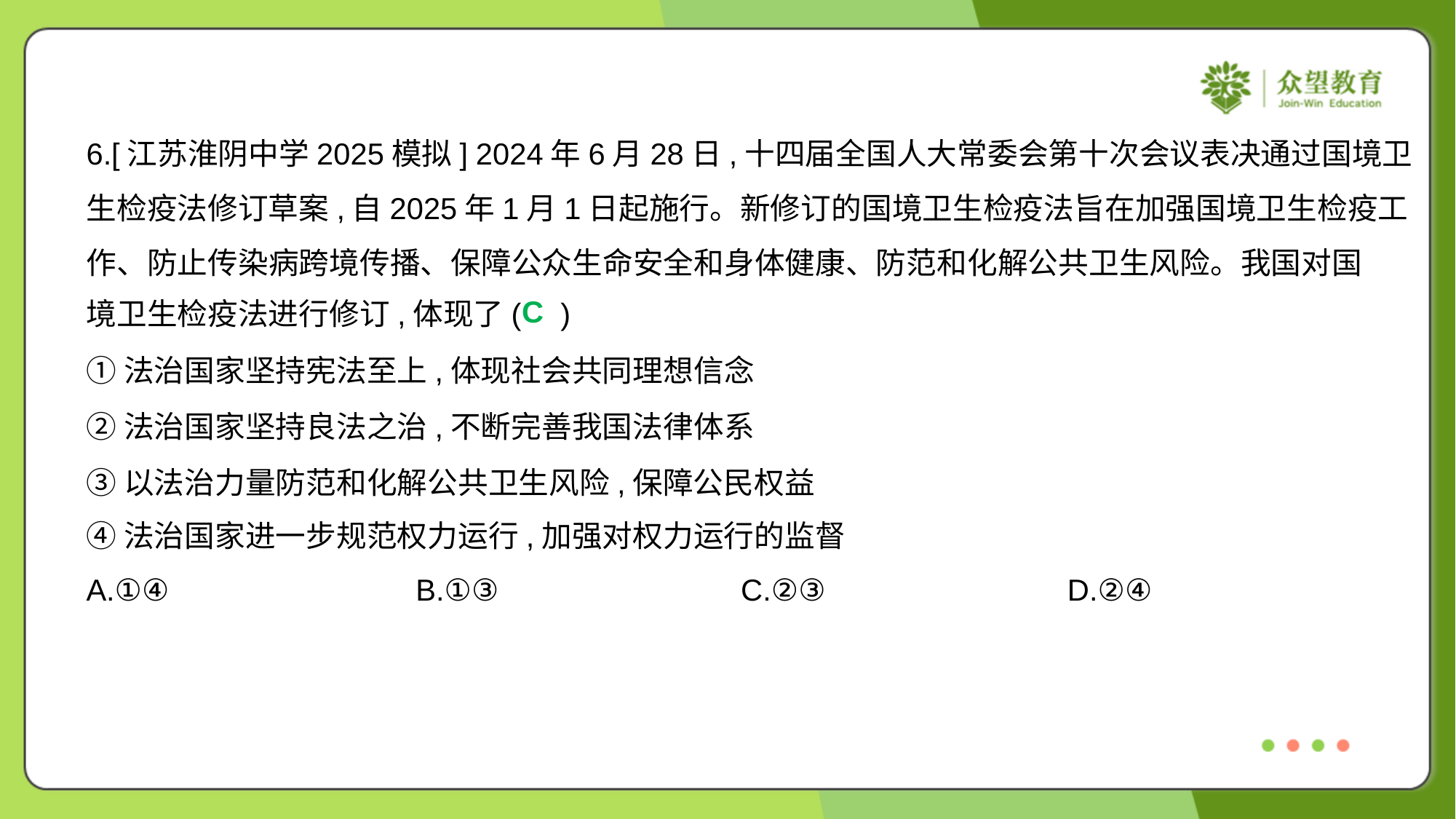

6.[江苏淮阴中学2025模拟] 2024年6月28日,十四届全国人大常委会第十次会议表决通过国境卫
生检疫法修订草案,自2025年1月1日起施行。新修订的国境卫生检疫法旨在加强国境卫生检疫工
作、防止传染病跨境传播、保障公众生命安全和身体健康、防范和化解公共卫生风险。我国对国
境卫生检疫法进行修订,体现了(     )
C
①法治国家坚持宪法至上,体现社会共同理想信念
②法治国家坚持良法之治,不断完善我国法律体系
③以法治力量防范和化解公共卫生风险,保障公民权益
④法治国家进一步规范权力运行,加强对权力运行的监督
A.①④	B.①③	C.②③	D.②④